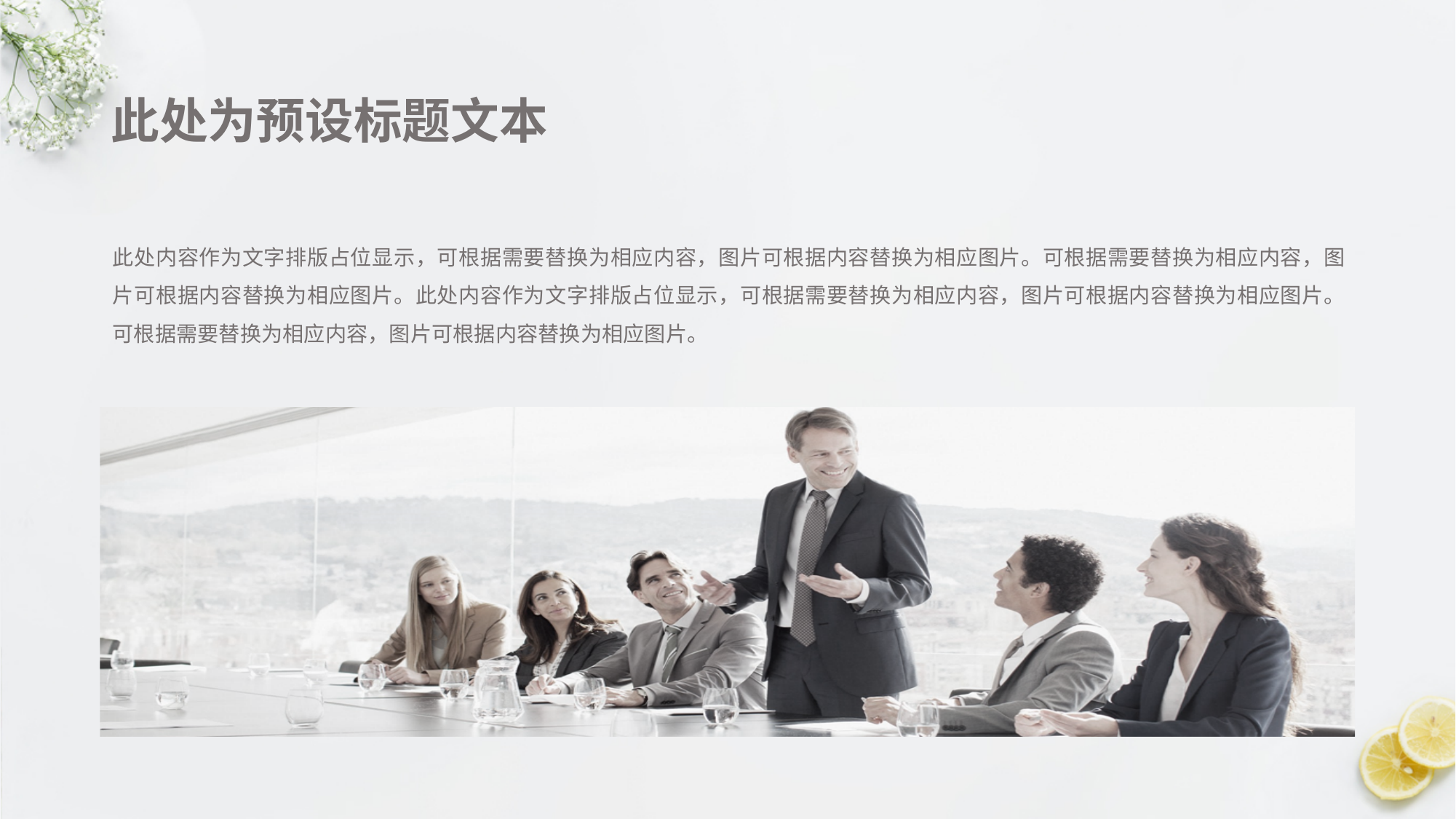

# 此处为预设标题文本
此处内容作为文字排版占位显示，可根据需要替换为相应内容，图片可根据内容替换为相应图片。可根据需要替换为相应内容，图片可根据内容替换为相应图片。此处内容作为文字排版占位显示，可根据需要替换为相应内容，图片可根据内容替换为相应图片。可根据需要替换为相应内容，图片可根据内容替换为相应图片。